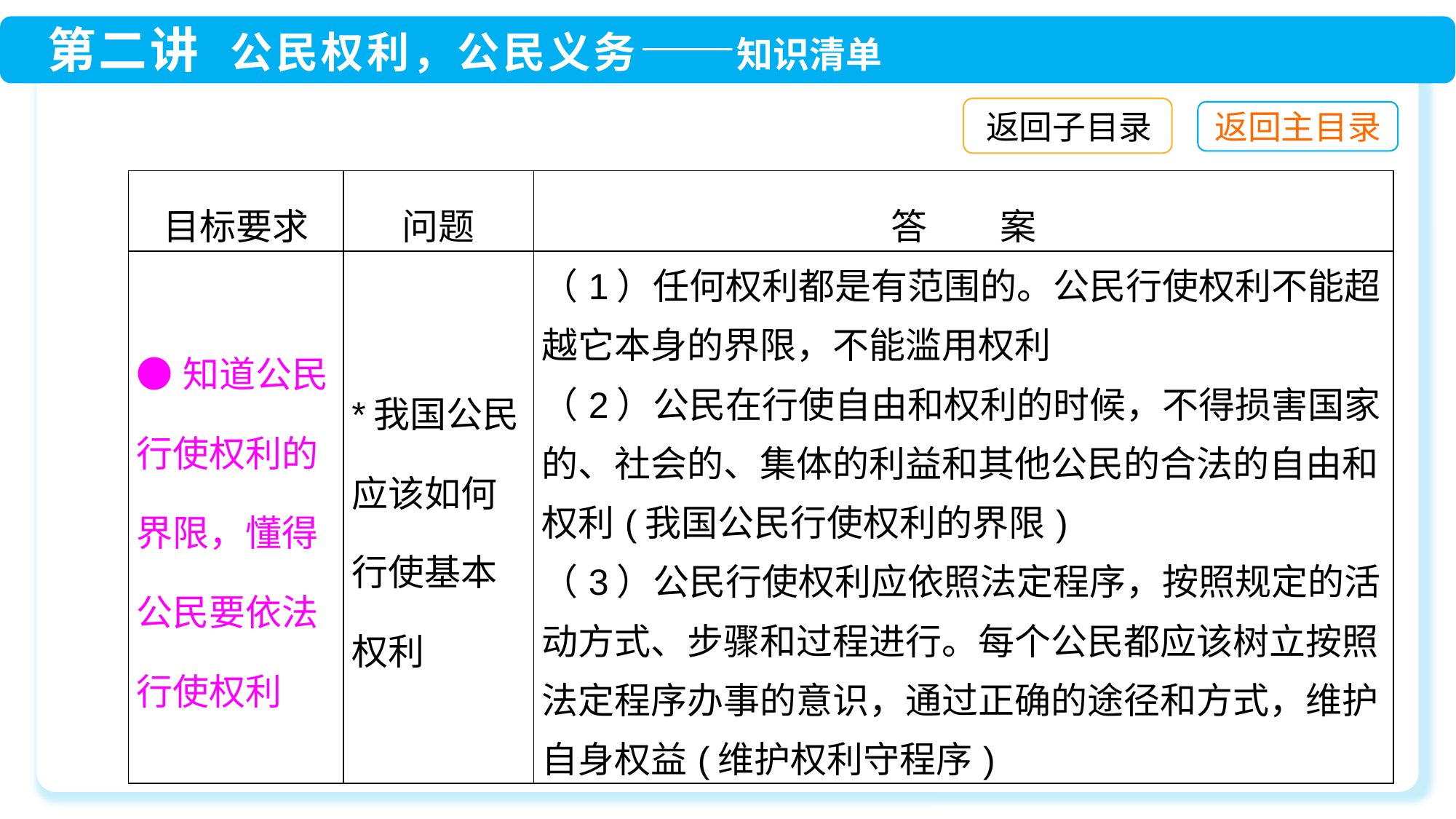

返回子目录
| 目标要求 | 问题 | 答　　案 |
| --- | --- | --- |
| ●知道公民行使权利的界限，懂得公民要依法行使权利 | \*我国公民应该如何行使基本权利 | （1）任何权利都是有范围的。公民行使权利不能超越它本身的界限，不能滥用权利 （2）公民在行使自由和权利的时候，不得损害国家的、社会的、集体的利益和其他公民的合法的自由和权利(我国公民行使权利的界限) （3）公民行使权利应依照法定程序，按照规定的活动方式、步骤和过程进行。每个公民都应该树立按照法定程序办事的意识，通过正确的途径和方式，维护自身权益(维护权利守程序) |